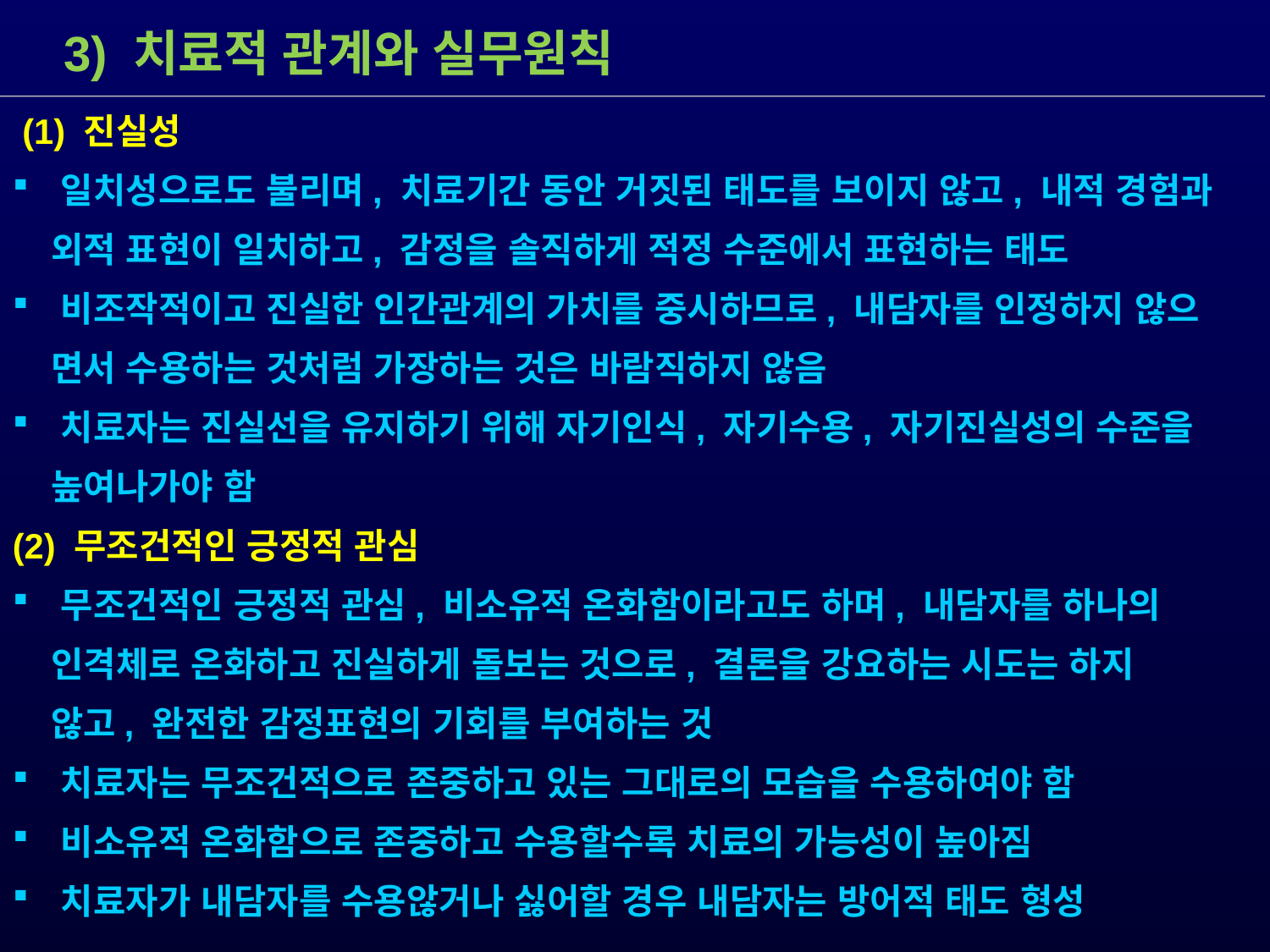

3) 치료적 관계와 실무원칙
 (1) 진실성
 일치성으로도 불리며, 치료기간 동안 거짓된 태도를 보이지 않고, 내적 경험과
   외적 표현이 일치하고, 감정을 솔직하게 적정 수준에서 표현하는 태도
 비조작적이고 진실한 인간관계의 가치를 중시하므로, 내담자를 인정하지 않으
   면서 수용하는 것처럼 가장하는 것은 바람직하지 않음
 치료자는 진실선을 유지하기 위해 자기인식, 자기수용, 자기진실성의 수준을
   높여나가야 함
(2) 무조건적인 긍정적 관심
 무조건적인 긍정적 관심, 비소유적 온화함이라고도 하며, 내담자를 하나의
   인격체로 온화하고 진실하게 돌보는 것으로, 결론을 강요하는 시도는 하지
   않고, 완전한 감정표현의 기회를 부여하는 것
 치료자는 무조건적으로 존중하고 있는 그대로의 모습을 수용하여야 함
 비소유적 온화함으로 존중하고 수용할수록 치료의 가능성이 높아짐
 치료자가 내담자를 수용않거나 싫어할 경우 내담자는 방어적 태도 형성